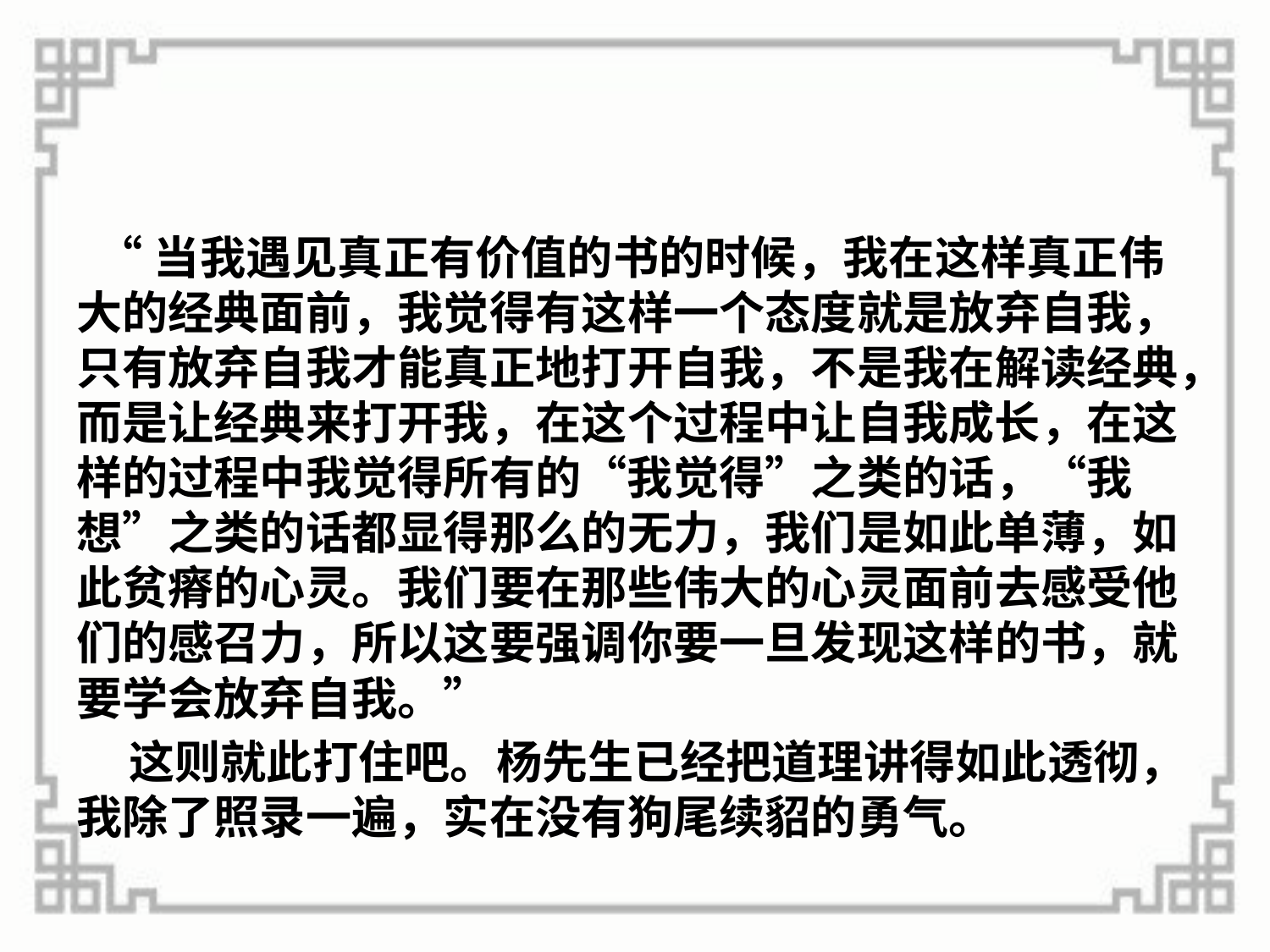

#
  “当我遇见真正有价值的书的时候，我在这样真正伟大的经典面前，我觉得有这样一个态度就是放弃自我，只有放弃自我才能真正地打开自我，不是我在解读经典，而是让经典来打开我，在这个过程中让自我成长，在这样的过程中我觉得所有的“我觉得”之类的话，“我想”之类的话都显得那么的无力，我们是如此单薄，如此贫瘠的心灵。我们要在那些伟大的心灵面前去感受他们的感召力，所以这要强调你要一旦发现这样的书，就要学会放弃自我。”
    这则就此打住吧。杨先生已经把道理讲得如此透彻，我除了照录一遍，实在没有狗尾续貂的勇气。